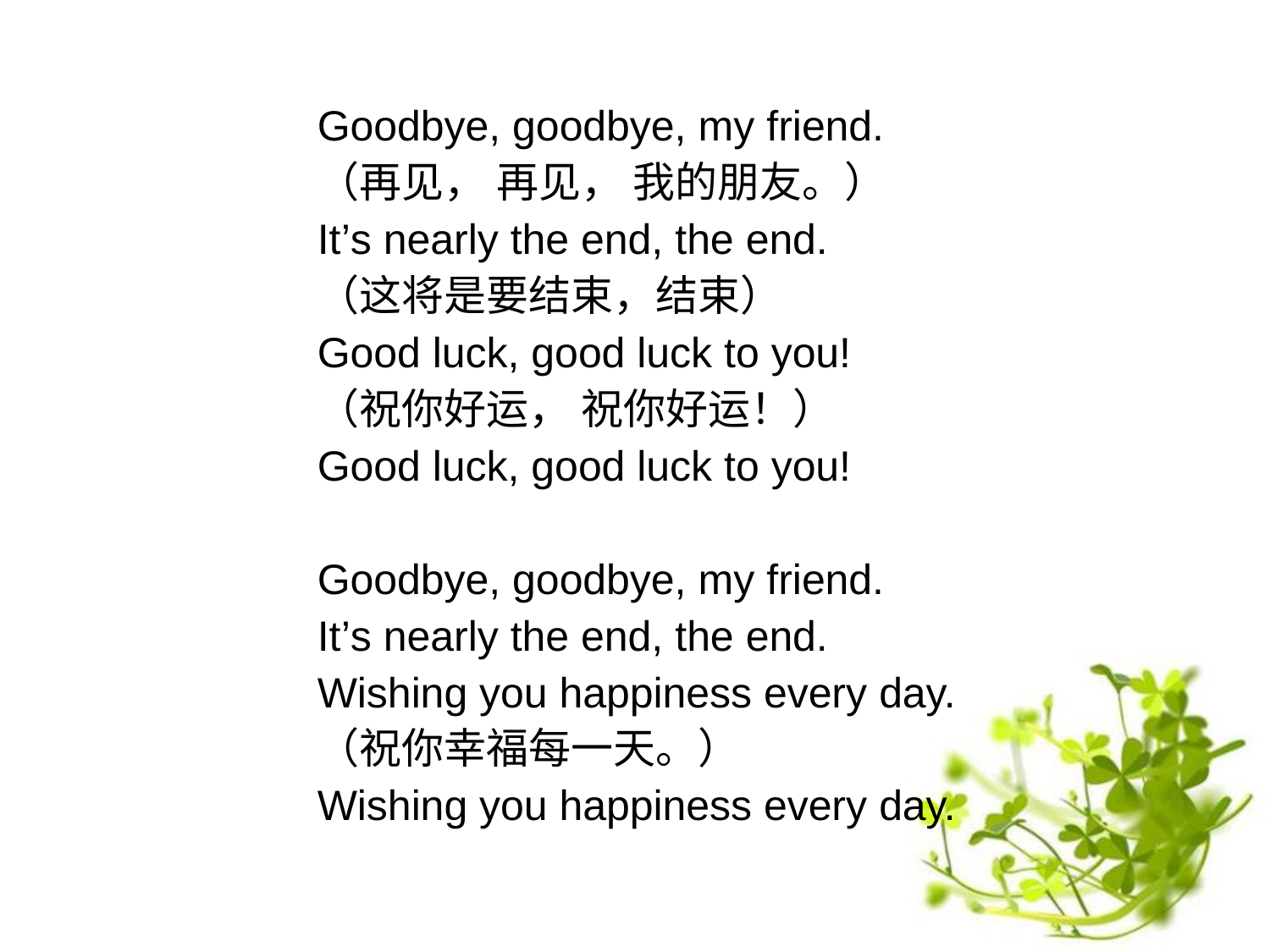

Goodbye, goodbye, my friend.
（再见， 再见， 我的朋友。）
It’s nearly the end, the end.
（这将是要结束，结束）
Good luck, good luck to you!
（祝你好运， 祝你好运！）
Good luck, good luck to you!

Goodbye, goodbye, my friend.
It’s nearly the end, the end.
Wishing you happiness every day.
（祝你幸福每一天。）
Wishing you happiness every day.